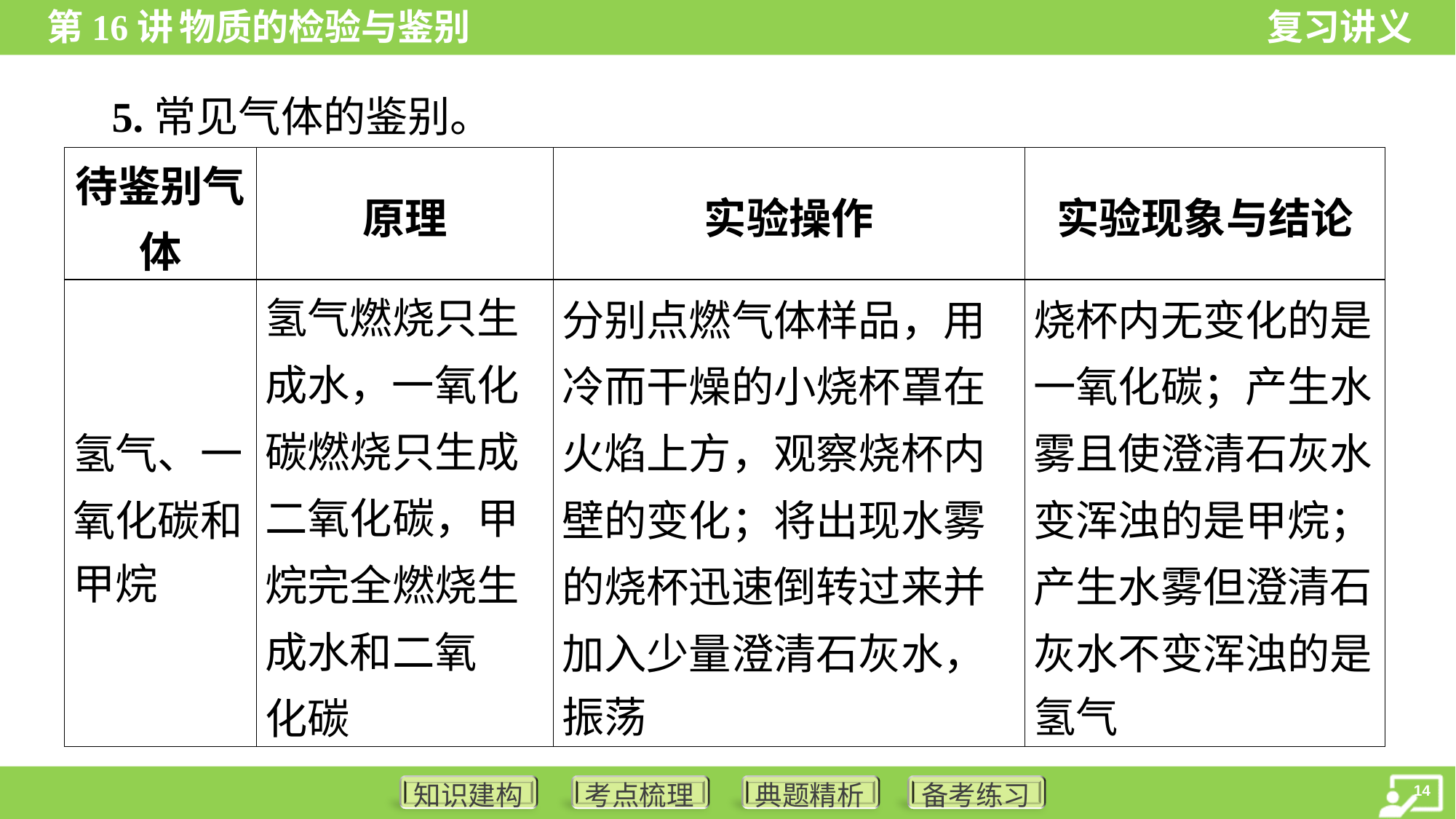

5.常见气体的鉴别。
| 待鉴别气 体 | 原理 | 实验操作 | 实验现象与结论 |
| --- | --- | --- | --- |
| 氢气、一 氧化碳和 甲烷 | 氢气燃烧只生 成水，一氧化 碳燃烧只生成 二氧化碳，甲 烷完全燃烧生 成水和二氧 化碳 | 分别点燃气体样品，用 冷而干燥的小烧杯罩在 火焰上方，观察烧杯内 壁的变化；将出现水雾 的烧杯迅速倒转过来并 加入少量澄清石灰水， 振荡 | 烧杯内无变化的是 一氧化碳；产生水 雾且使澄清石灰水 变浑浊的是甲烷； 产生水雾但澄清石 灰水不变浑浊的是 氢气 |